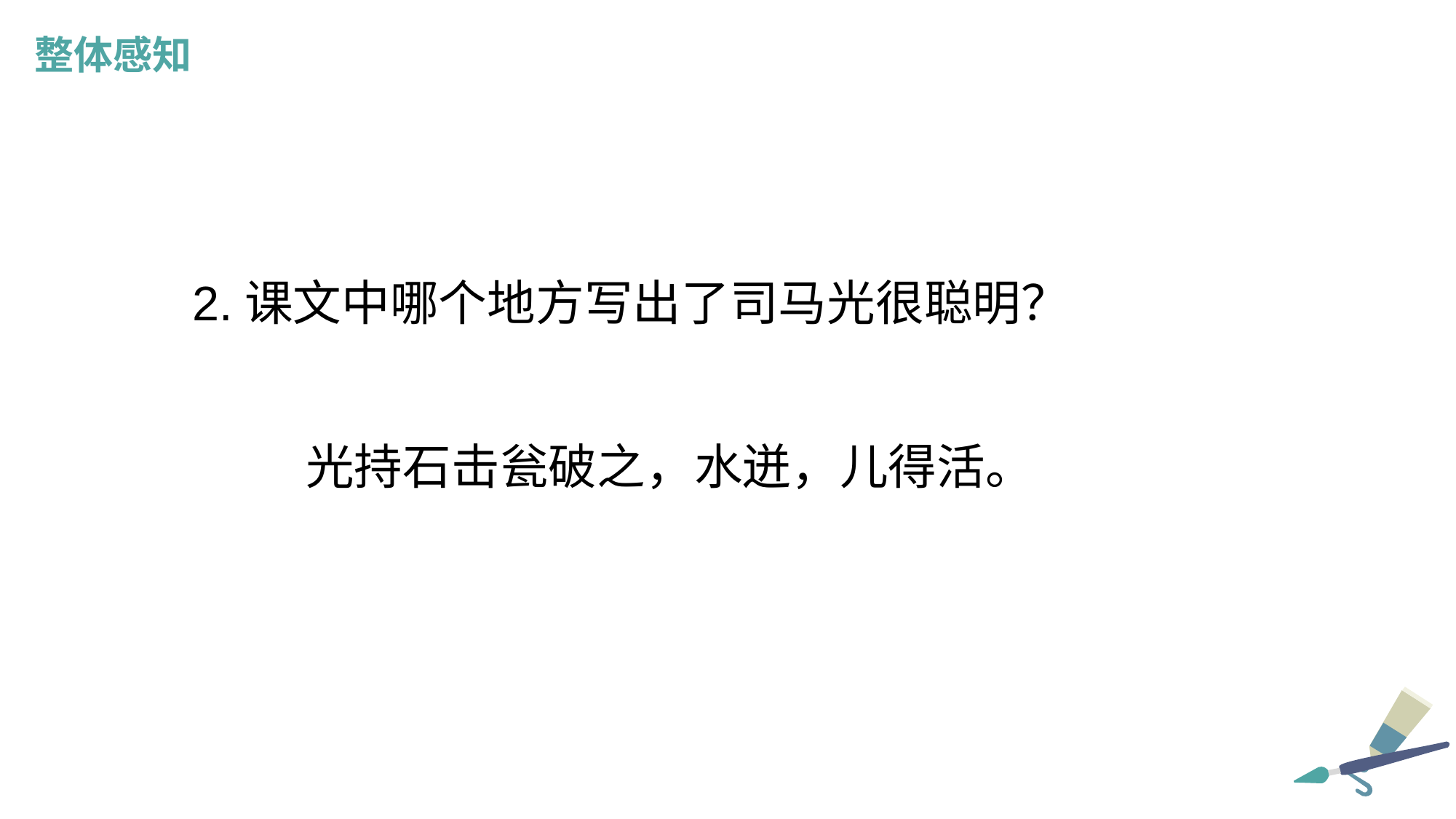

整体感知
2.课文中哪个地方写出了司马光很聪明？
光持石击瓮破之，水迸，儿得活。